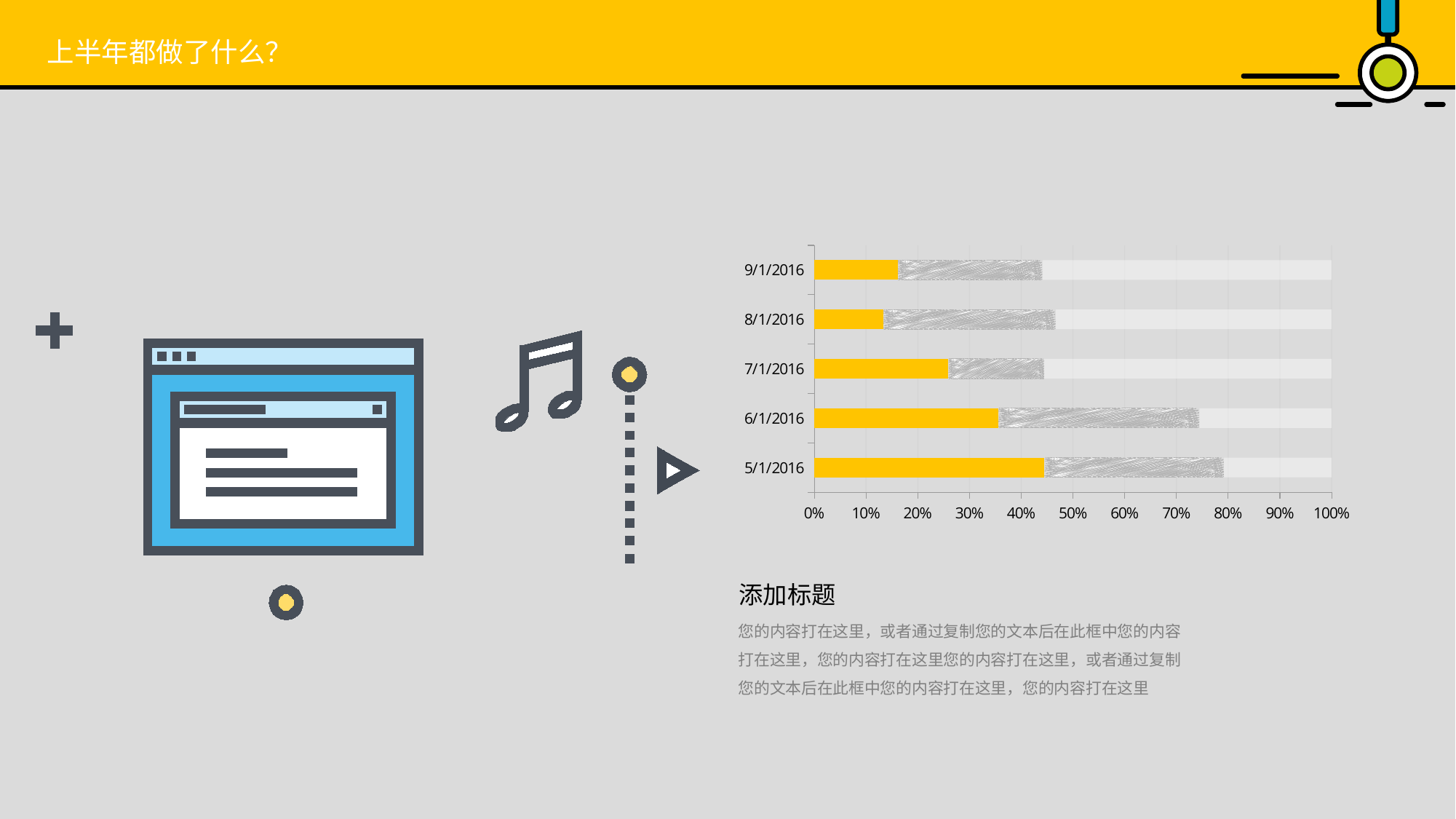

上半年都做了什么？

### Chart

| Category | Series 1 | Series 2 | Series 3 |
|---|---|---|---|
| 42491 | 32.0 | 25.0 | 15.0 |
| 42522 | 32.0 | 35.0 | 23.0 |
| 42552 | 28.0 | 20.0 | 60.0 |
| 42583 | 12.0 | 30.0 | 48.0 |
| 42614 | 15.0 | 26.0 | 52.0 |

添加标题
您的内容打在这里，或者通过复制您的文本后在此框中您的内容打在这里，您的内容打在这里您的内容打在这里，或者通过复制您的文本后在此框中您的内容打在这里，您的内容打在这里